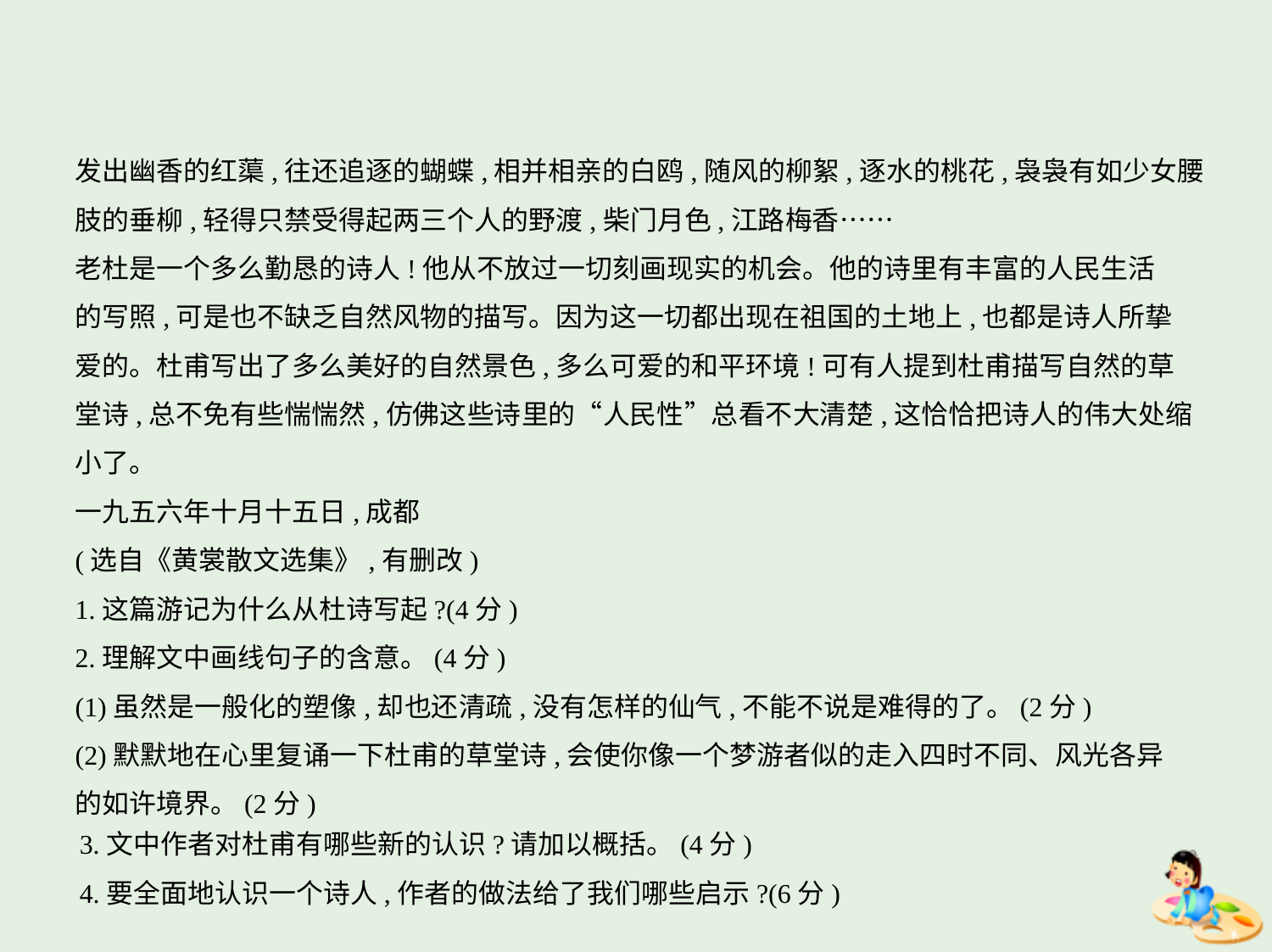

发出幽香的红蕖,往还追逐的蝴蝶,相并相亲的白鸥,随风的柳絮,逐水的桃花,袅袅有如少女腰
肢的垂柳,轻得只禁受得起两三个人的野渡,柴门月色,江路梅香……
老杜是一个多么勤恳的诗人!他从不放过一切刻画现实的机会。他的诗里有丰富的人民生活
的写照,可是也不缺乏自然风物的描写。因为这一切都出现在祖国的土地上,也都是诗人所挚
爱的。杜甫写出了多么美好的自然景色,多么可爱的和平环境!可有人提到杜甫描写自然的草
堂诗,总不免有些惴惴然,仿佛这些诗里的“人民性”总看不大清楚,这恰恰把诗人的伟大处缩
小了。
一九五六年十月十五日,成都
(选自《黄裳散文选集》,有删改)
1.这篇游记为什么从杜诗写起?(4分)
2.理解文中画线句子的含意。(4分)
(1)虽然是一般化的塑像,却也还清疏,没有怎样的仙气,不能不说是难得的了。(2分)
(2)默默地在心里复诵一下杜甫的草堂诗,会使你像一个梦游者似的走入四时不同、风光各异
的如许境界。(2分)
3.文中作者对杜甫有哪些新的认识?请加以概括。(4分)
4.要全面地认识一个诗人,作者的做法给了我们哪些启示?(6分)